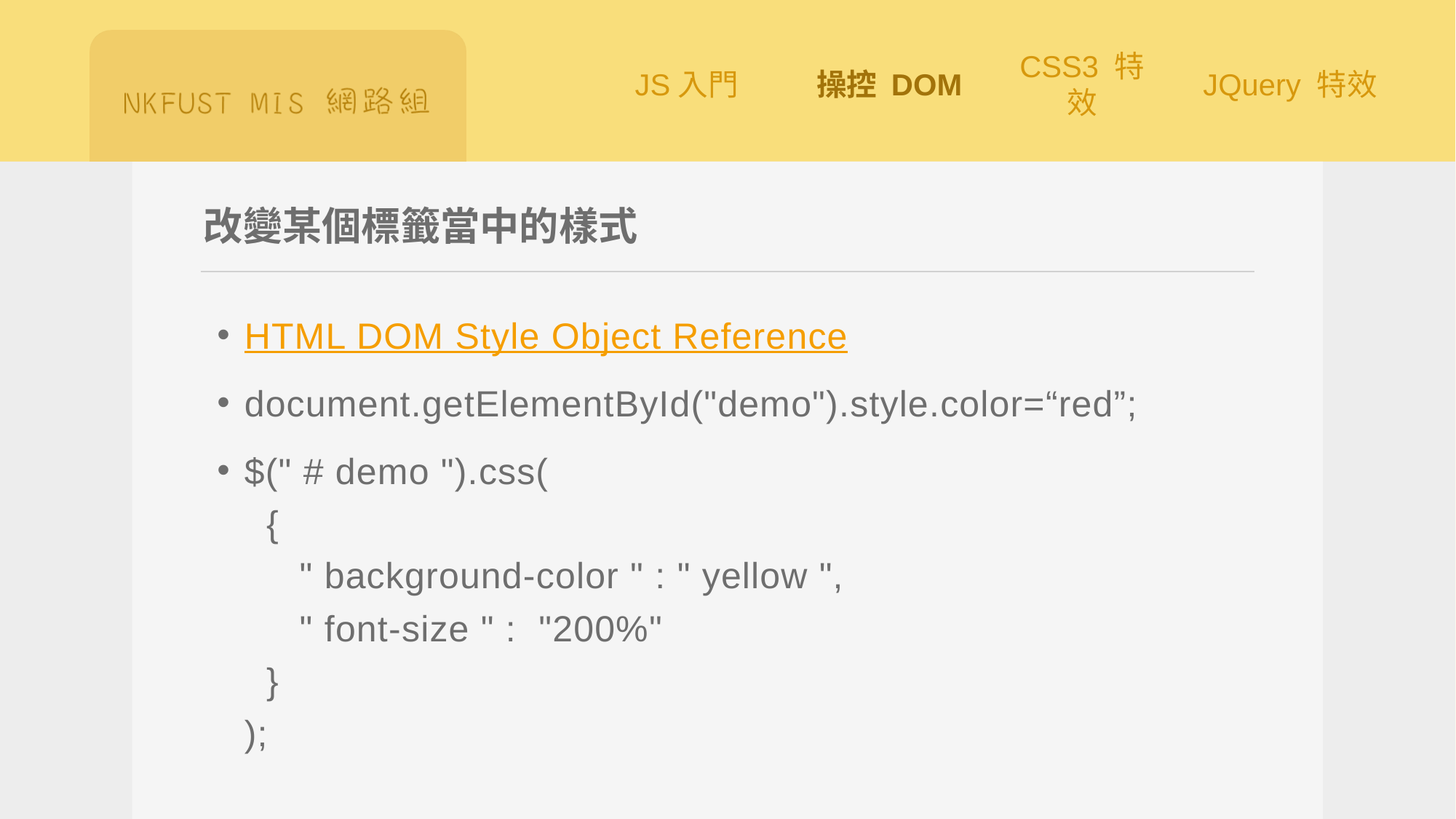

# 改變某個標籤當中的樣式
HTML DOM Style Object Reference
document.getElementById("demo").style.color=“red”;
$(" # demo ").css(
  {
     " background-color " : " yellow ",
     " font-size " :  "200%"
  }
);